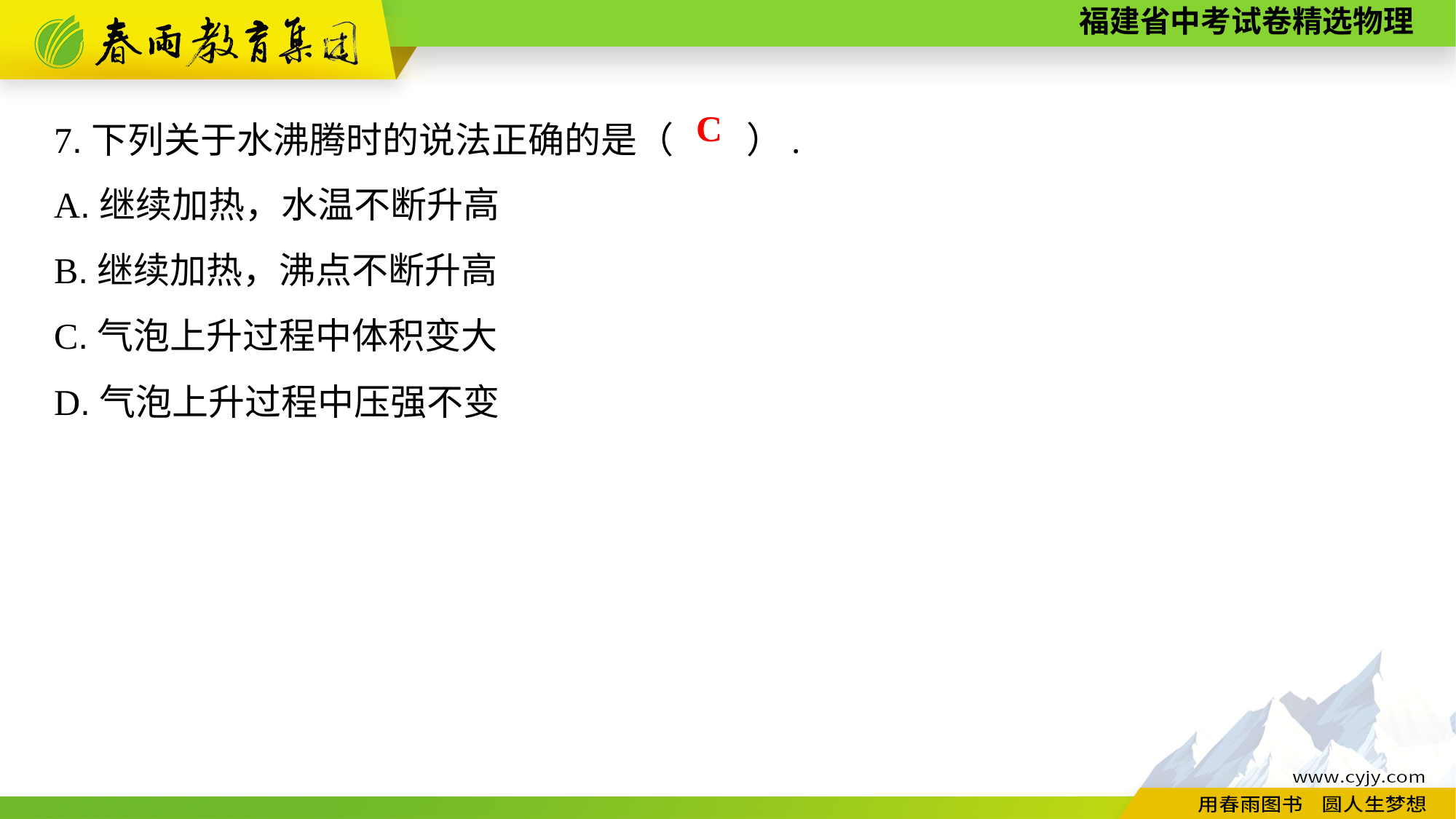

7.下列关于水沸腾时的说法正确的是（　　）.
A.继续加热，水温不断升高
B.继续加热，沸点不断升高
C.气泡上升过程中体积变大
D.气泡上升过程中压强不变
C